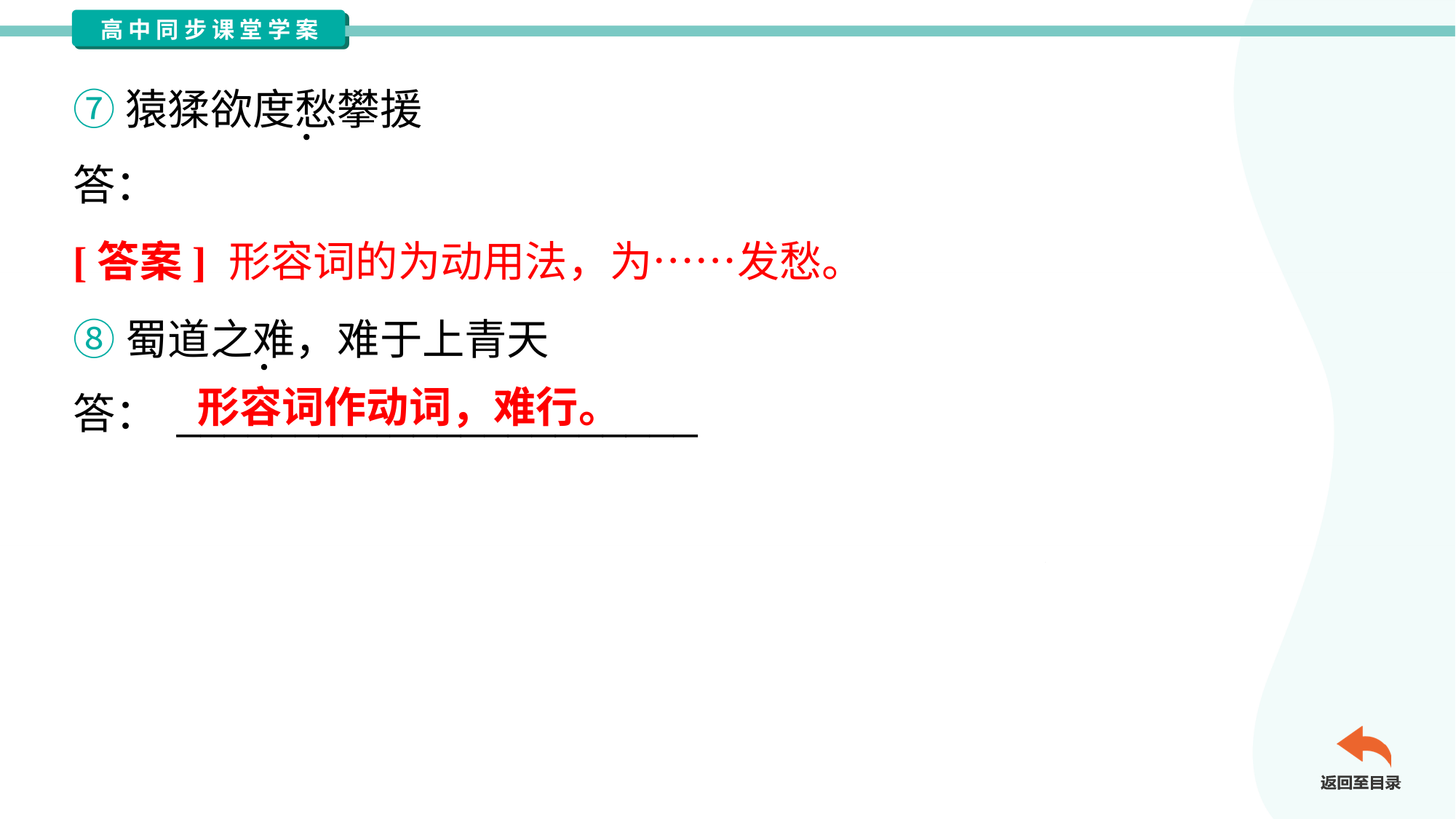

⑦猿猱欲度愁攀援
答：

[答案] 形容词的为动用法，为……发愁。
⑧蜀道之难，难于上青天
答： ______________________
形容词作动词，难行。